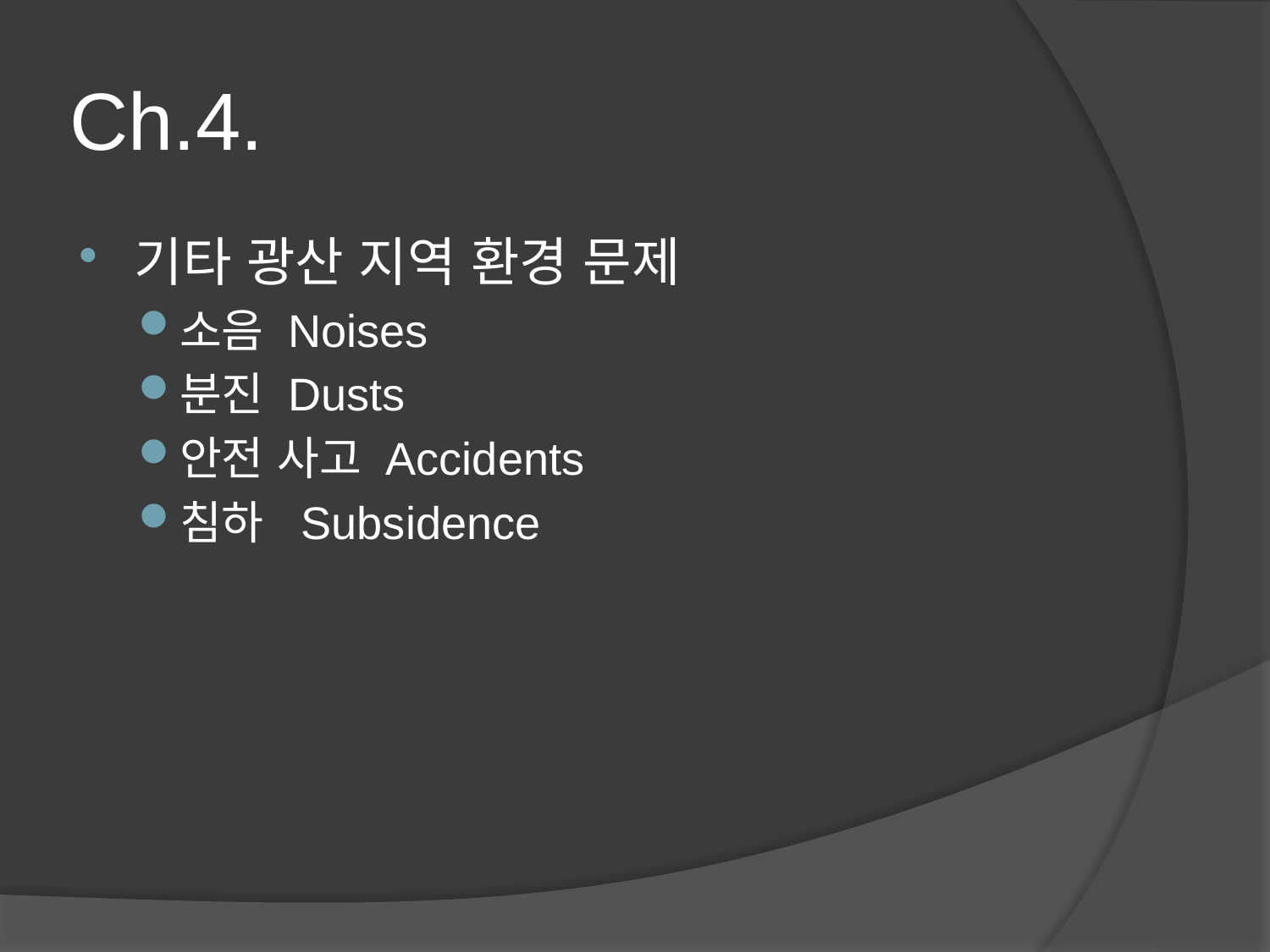

# Ch.4.
기타 광산 지역 환경 문제
소음 Noises
분진 Dusts
안전 사고 Accidents
침하  Subsidence